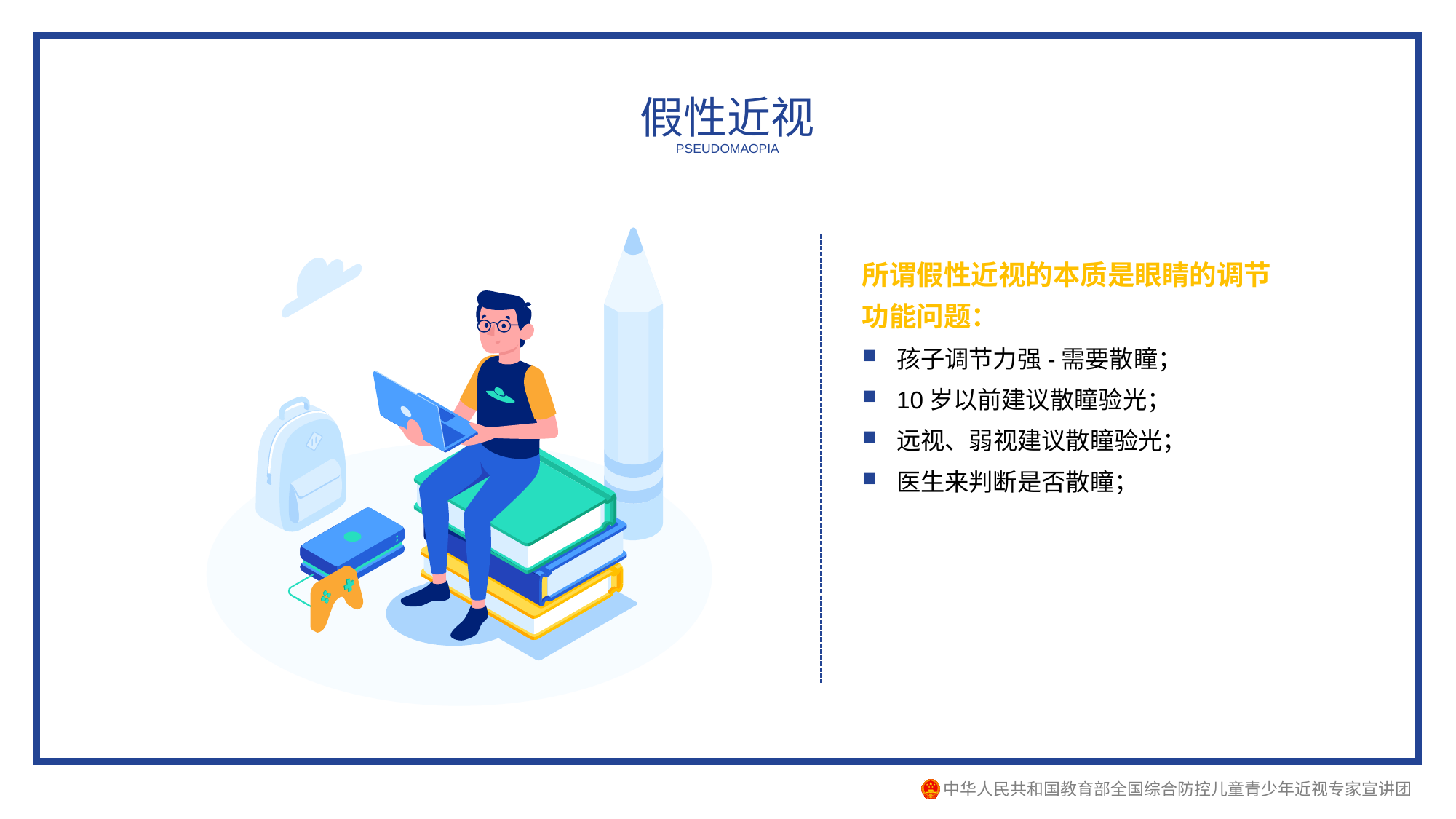

假性近视
PSEUDOMAOPIA

所谓假性近视的本质是眼睛的调节功能问题：
孩子调节力强-需要散瞳；
10岁以前建议散瞳验光；
远视、弱视建议散瞳验光；
医生来判断是否散瞳；